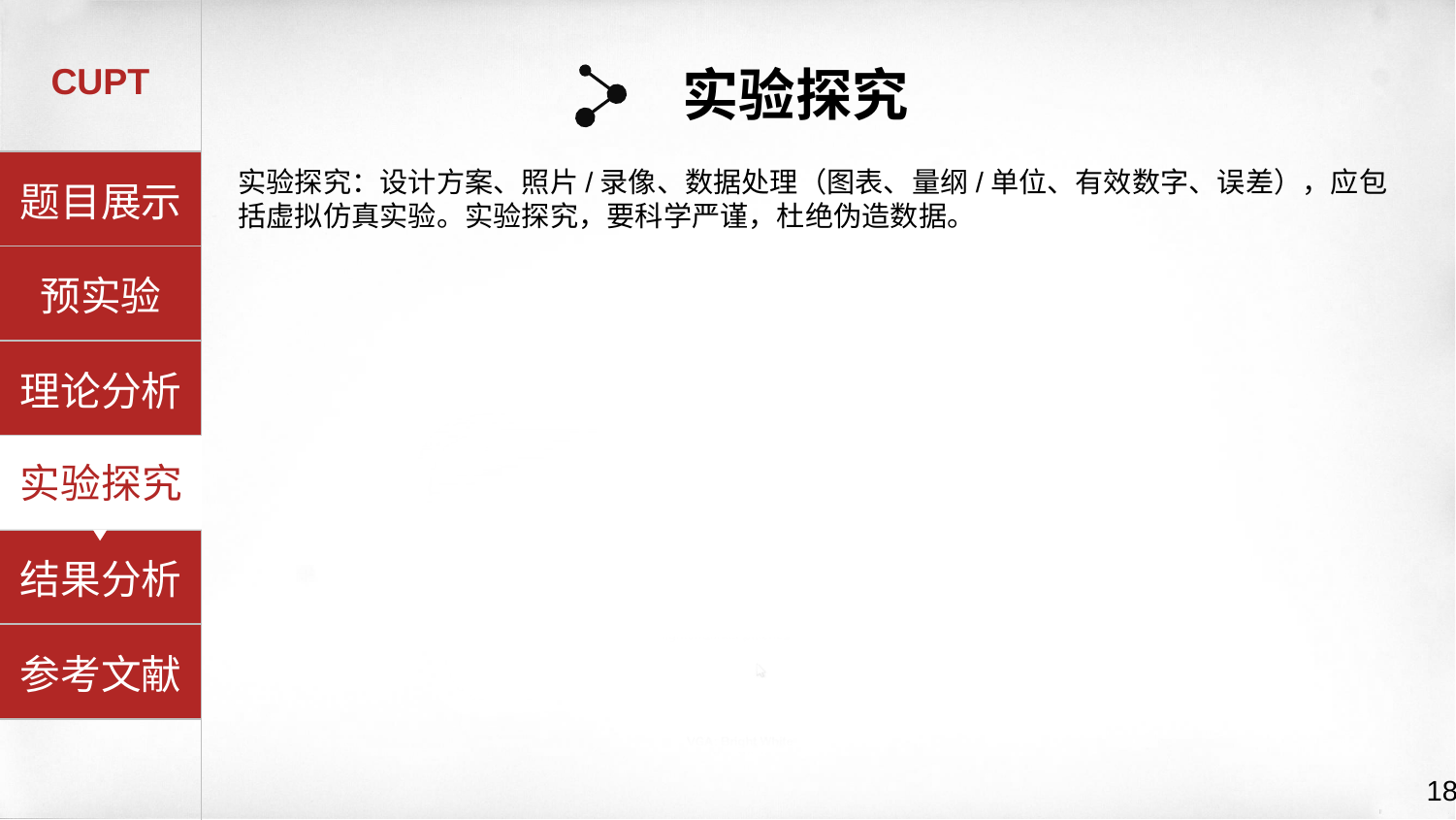

实验探究
实验探究：设计方案、照片/录像、数据处理（图表、量纲/单位、有效数字、误差），应包括虚拟仿真实验。实验探究，要科学严谨，杜绝伪造数据。
18